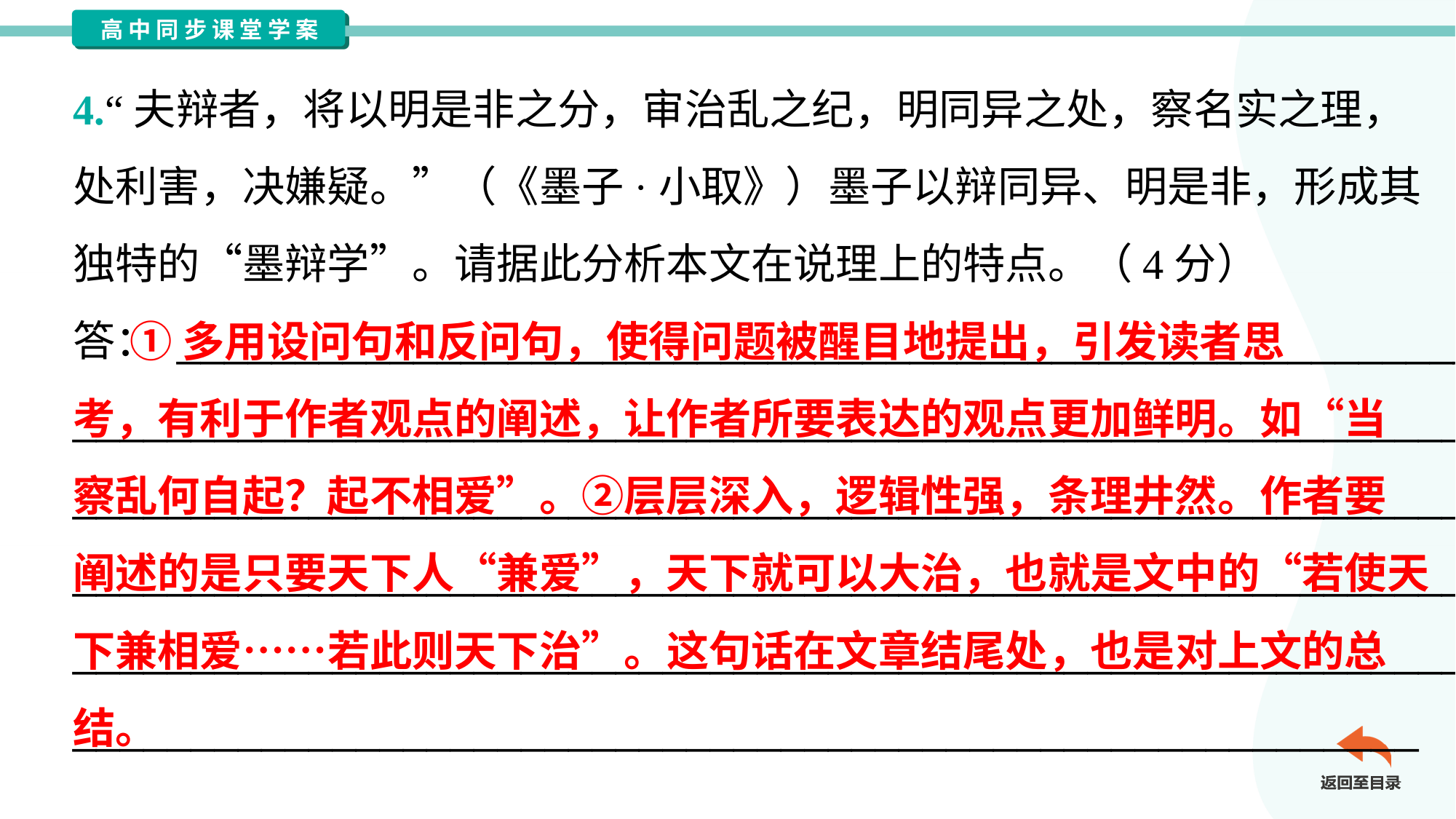

4.“夫辩者，将以明是非之分，审治乱之纪，明同异之处，察名实之理，
处利害，决嫌疑。”（《墨子·小取》）墨子以辩同异、明是非，形成其
独特的“墨辩学”。请据此分析本文在说理上的特点。（4分）
答： ________________________________________________________
_____________________________________________________________
_____________________________________________________________
_____________________________________________________________
_____________________________________________________________
_________________________________________________________
      ①多用设问句和反问句，使得问题被醒目地提出，引发读者思
考，有利于作者观点的阐述，让作者所要表达的观点更加鲜明。如“当
察乱何自起？起不相爱”。②层层深入，逻辑性强，条理井然。作者要
阐述的是只要天下人“兼爱”，天下就可以大治，也就是文中的“若使天
下兼相爱……若此则天下治”。这句话在文章结尾处，也是对上文的总
结。